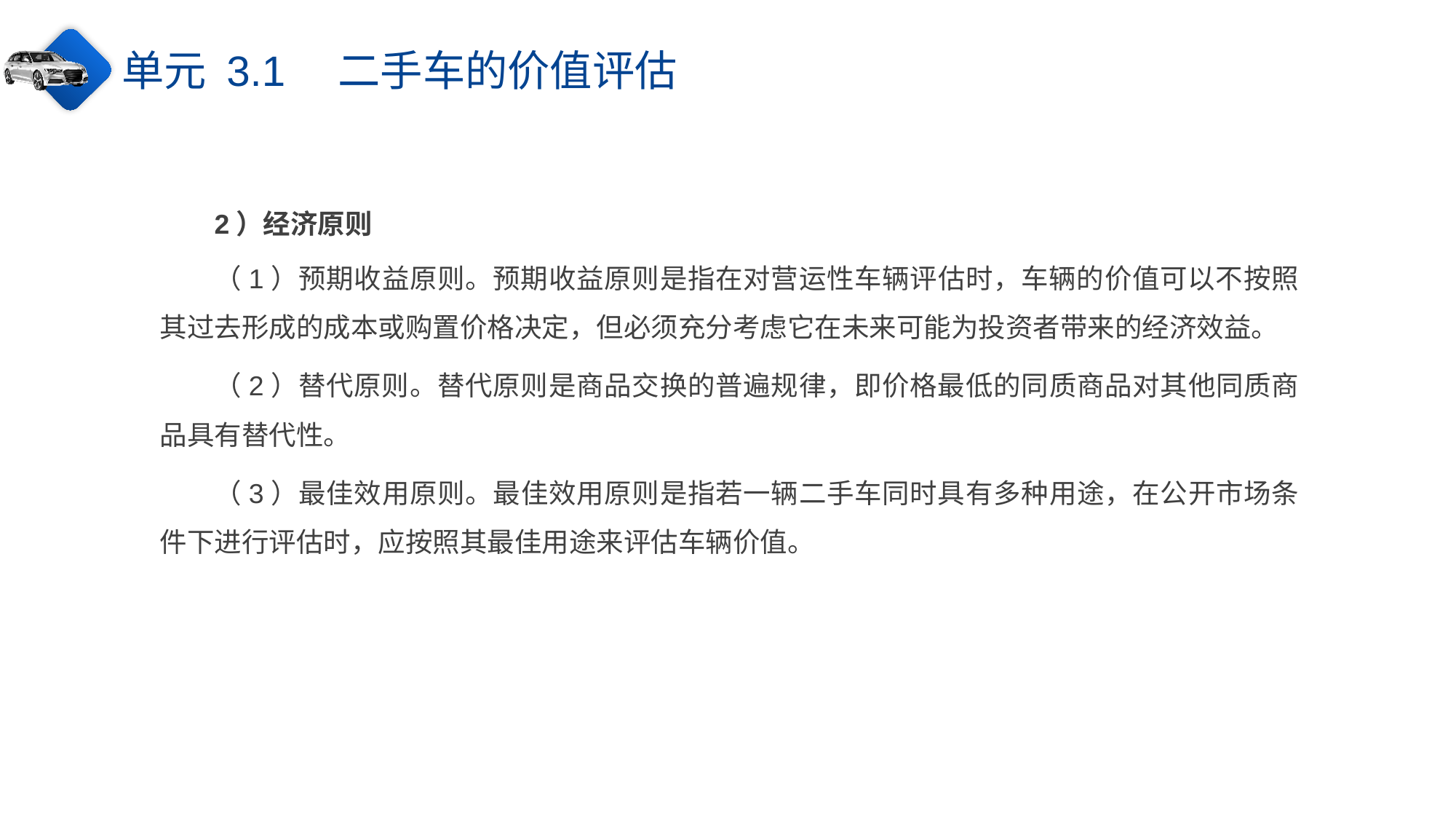

单元 3.1　二手车的价值评估
2）经济原则
（1）预期收益原则。预期收益原则是指在对营运性车辆评估时，车辆的价值可以不按照其过去形成的成本或购置价格决定，但必须充分考虑它在未来可能为投资者带来的经济效益。
（2）替代原则。替代原则是商品交换的普遍规律，即价格最低的同质商品对其他同质商品具有替代性。
（3）最佳效用原则。最佳效用原则是指若一辆二手车同时具有多种用途，在公开市场条件下进行评估时，应按照其最佳用途来评估车辆价值。